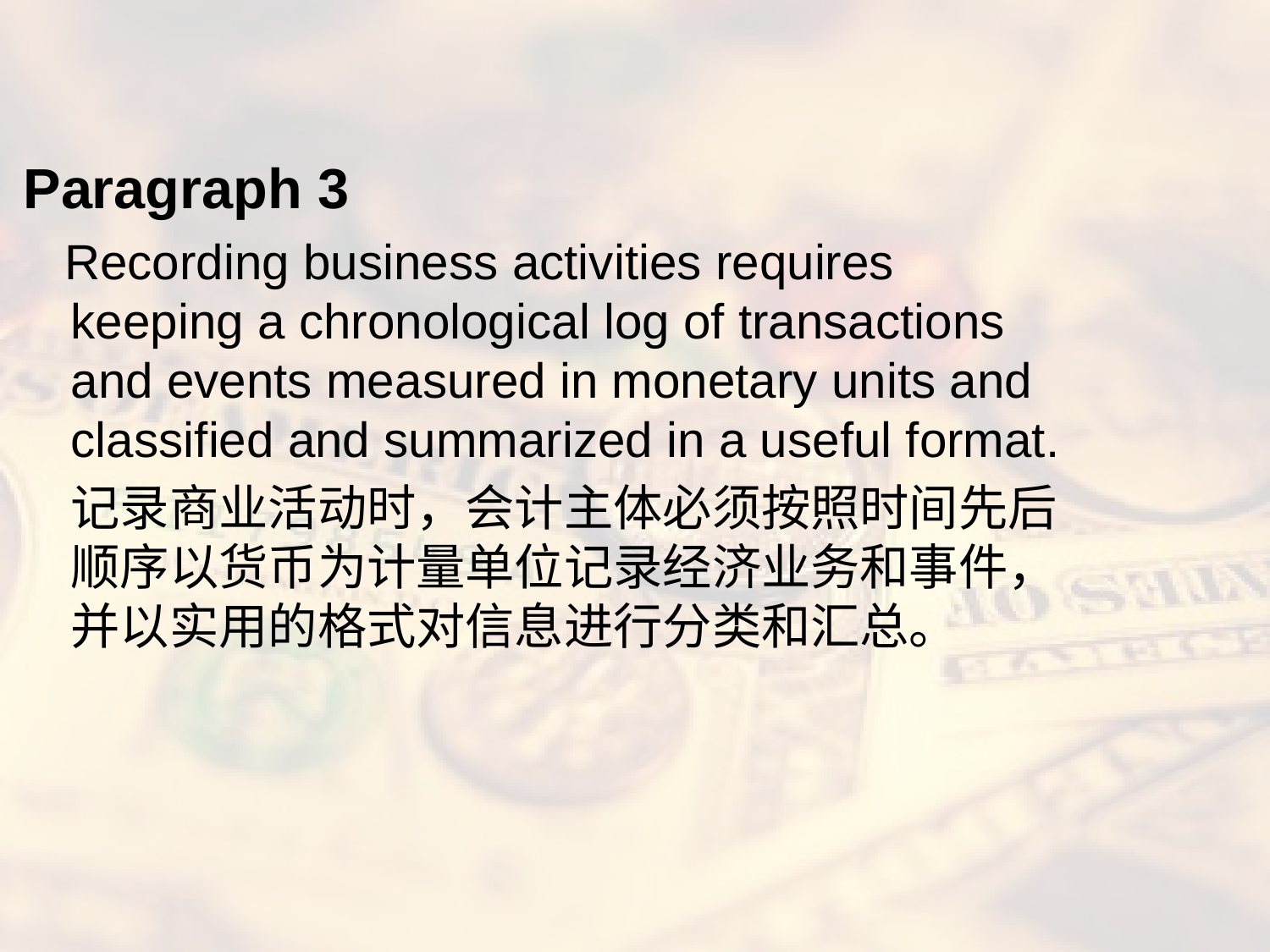

#
Paragraph 3
   Recording business activities requires keeping a chronological log of transactions and events measured in monetary units and classified and summarized in a useful format.
	记录商业活动时，会计主体必须按照时间先后顺序以货币为计量单位记录经济业务和事件，并以实用的格式对信息进行分类和汇总。